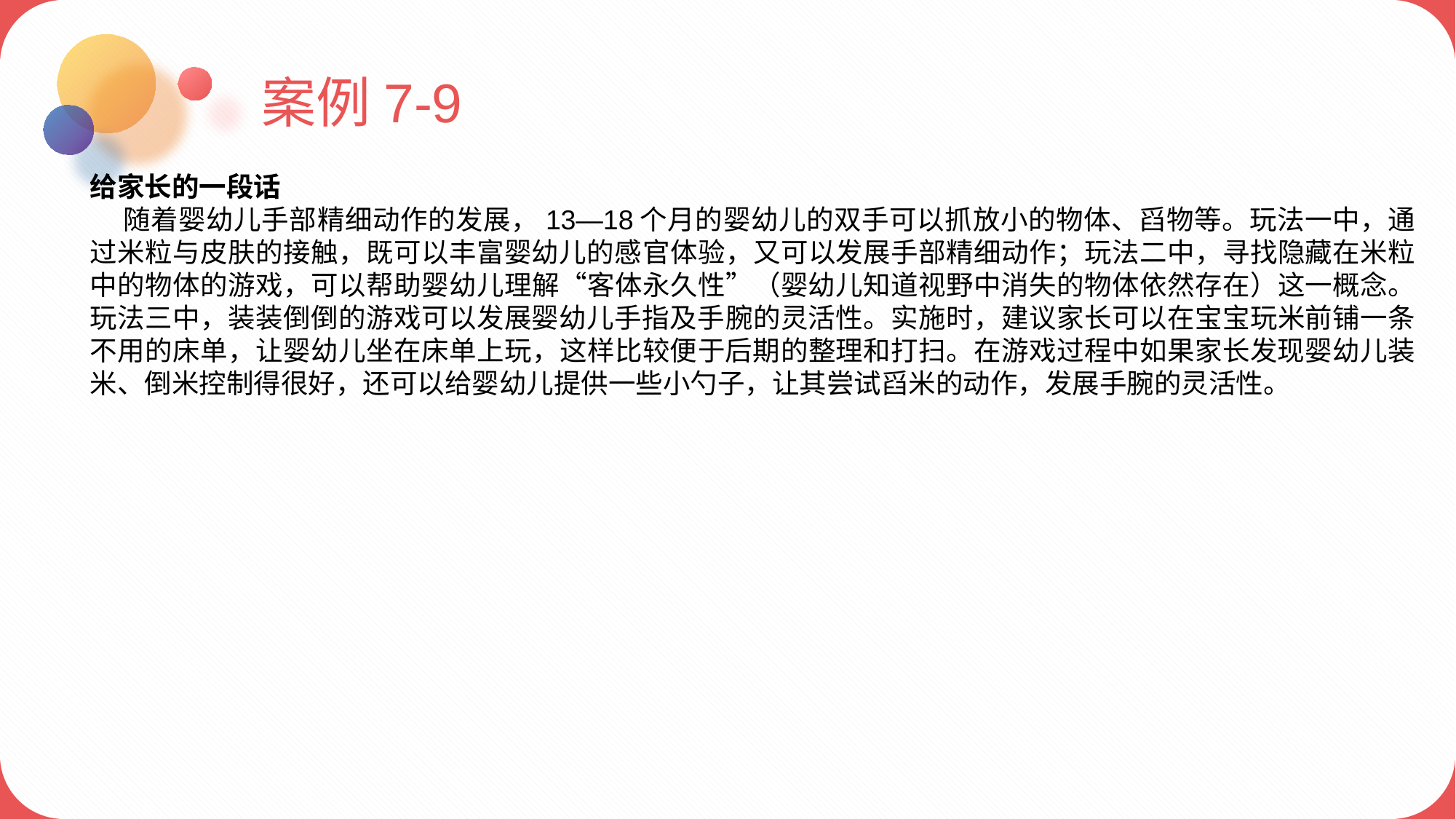

案例7-9
给家长的一段话
    随着婴幼儿手部精细动作的发展，13—18个月的婴幼儿的双手可以抓放小的物体、舀物等。玩法一中，通过米粒与皮肤的接触，既可以丰富婴幼儿的感官体验，又可以发展手部精细动作；玩法二中，寻找隐藏在米粒中的物体的游戏，可以帮助婴幼儿理解“客体永久性”（婴幼儿知道视野中消失的物体依然存在）这一概念。玩法三中，装装倒倒的游戏可以发展婴幼儿手指及手腕的灵活性。实施时，建议家长可以在宝宝玩米前铺一条不用的床单，让婴幼儿坐在床单上玩，这样比较便于后期的整理和打扫。在游戏过程中如果家长发现婴幼儿装米、倒米控制得很好，还可以给婴幼儿提供一些小勺子，让其尝试舀米的动作，发展手腕的灵活性。